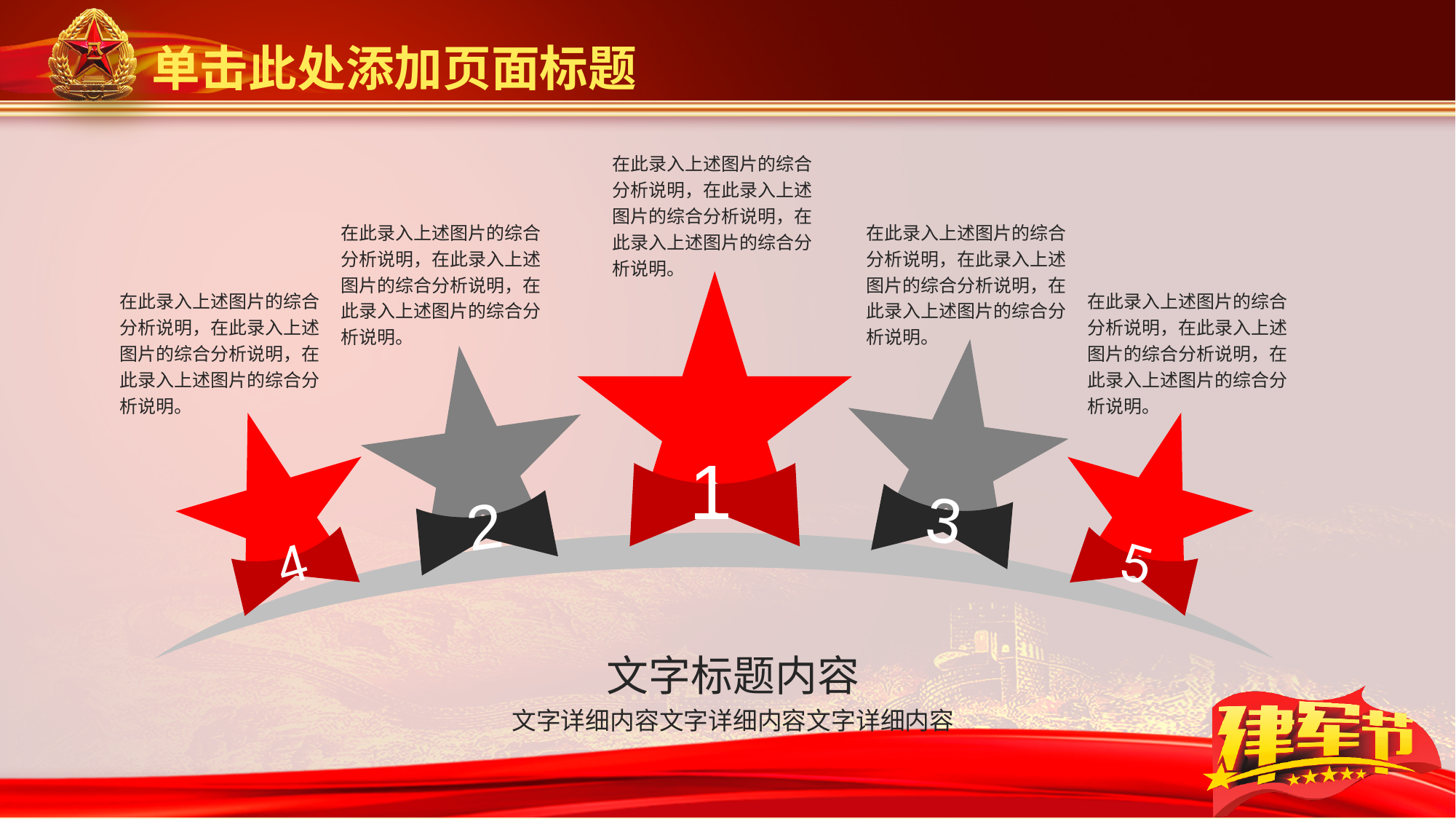

单击此处添加页面标题
在此录入上述图片的综合分析说明，在此录入上述图片的综合分析说明，在此录入上述图片的综合分析说明。
在此录入上述图片的综合分析说明，在此录入上述图片的综合分析说明，在此录入上述图片的综合分析说明。
在此录入上述图片的综合分析说明，在此录入上述图片的综合分析说明，在此录入上述图片的综合分析说明。

1

在此录入上述图片的综合分析说明，在此录入上述图片的综合分析说明，在此录入上述图片的综合分析说明。
在此录入上述图片的综合分析说明，在此录入上述图片的综合分析说明，在此录入上述图片的综合分析说明。

3

2

4

5

文字标题内容
文字详细内容文字详细内容文字详细内容